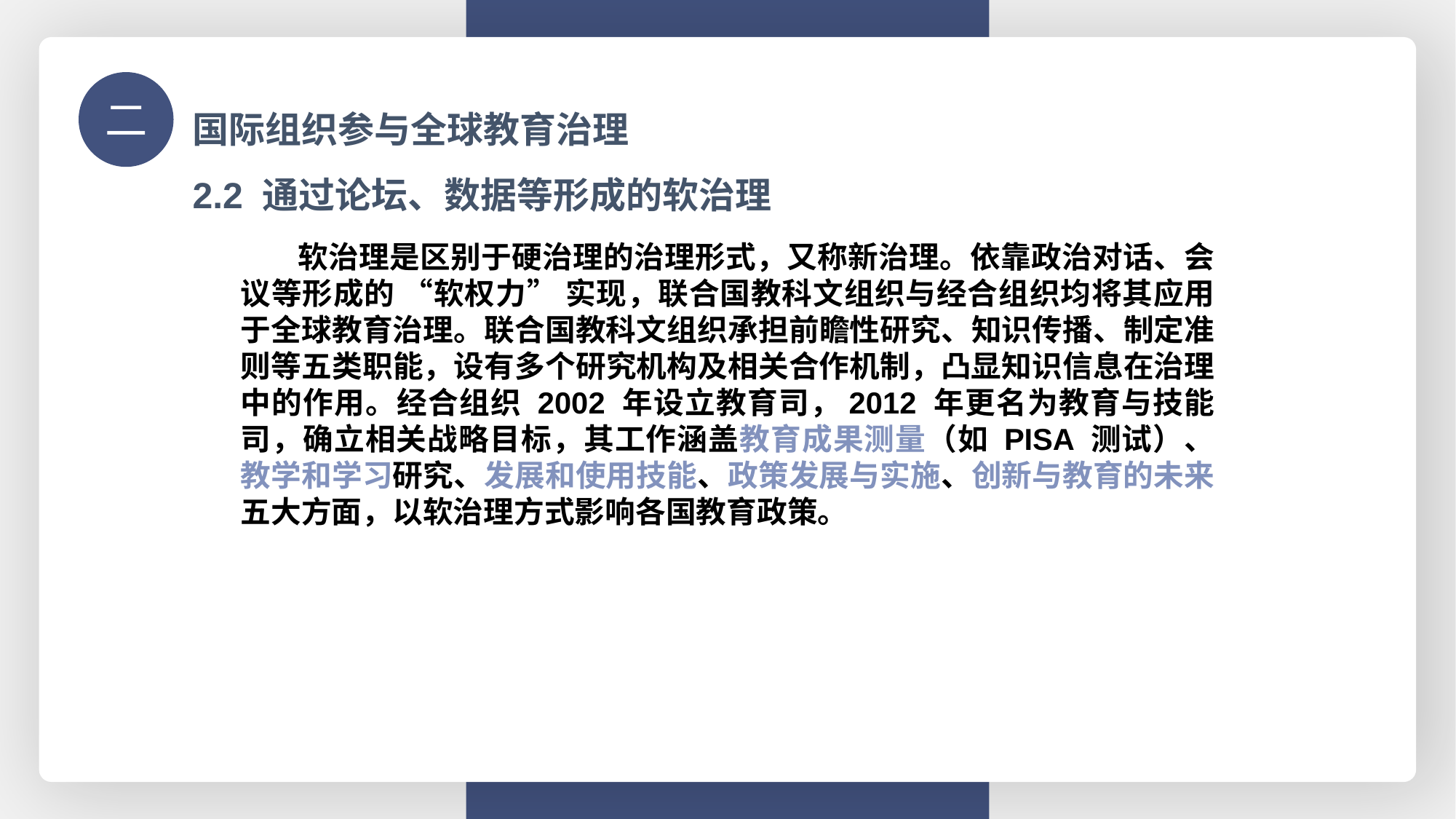

国际组织参与全球教育治理
二
2.2 通过论坛、数据等形成的软治理
       软治理是区别于硬治理的治理形式，又称新治理。依靠政治对话、会议等形成的 “软权力” 实现，联合国教科文组织与经合组织均将其应用于全球教育治理。联合国教科文组织承担前瞻性研究、知识传播、制定准则等五类职能，设有多个研究机构及相关合作机制，凸显知识信息在治理中的作用。经合组织 2002 年设立教育司，2012 年更名为教育与技能司，确立相关战略目标，其工作涵盖教育成果测量（如 PISA 测试）、教学和学习研究、发展和使用技能、政策发展与实施、创新与教育的未来五大方面，以软治理方式影响各国教育政策。